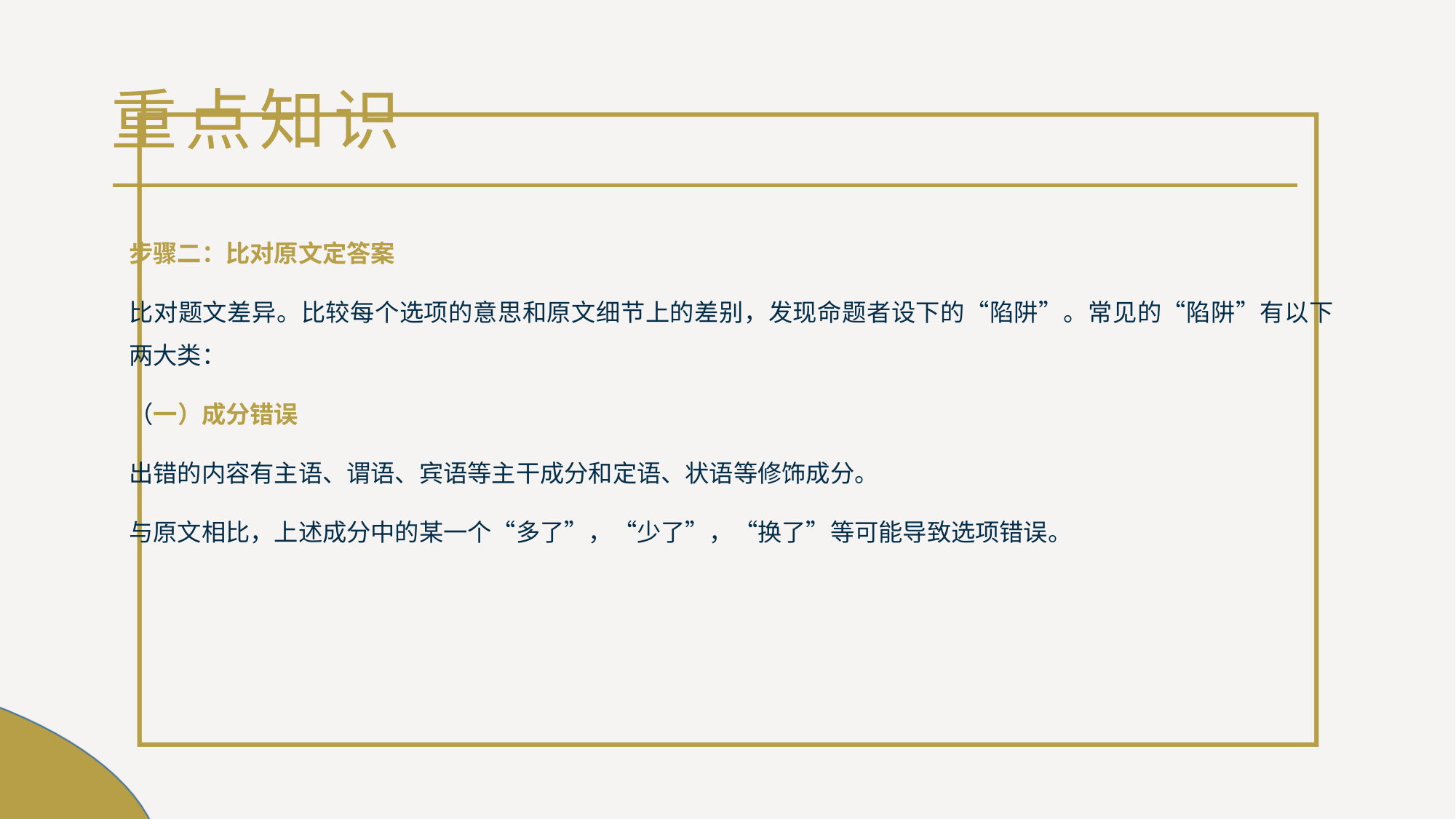

# 重点知识
步骤二：比对原文定答案
比对题文差异。比较每个选项的意思和原文细节上的差别，发现命题者设下的“陷阱”。常见的“陷阱”有以下两大类：
（一）成分错误
出错的内容有主语、谓语、宾语等主干成分和定语、状语等修饰成分。
与原文相比，上述成分中的某一个“多了”，“少了”，“换了”等可能导致选项错误。